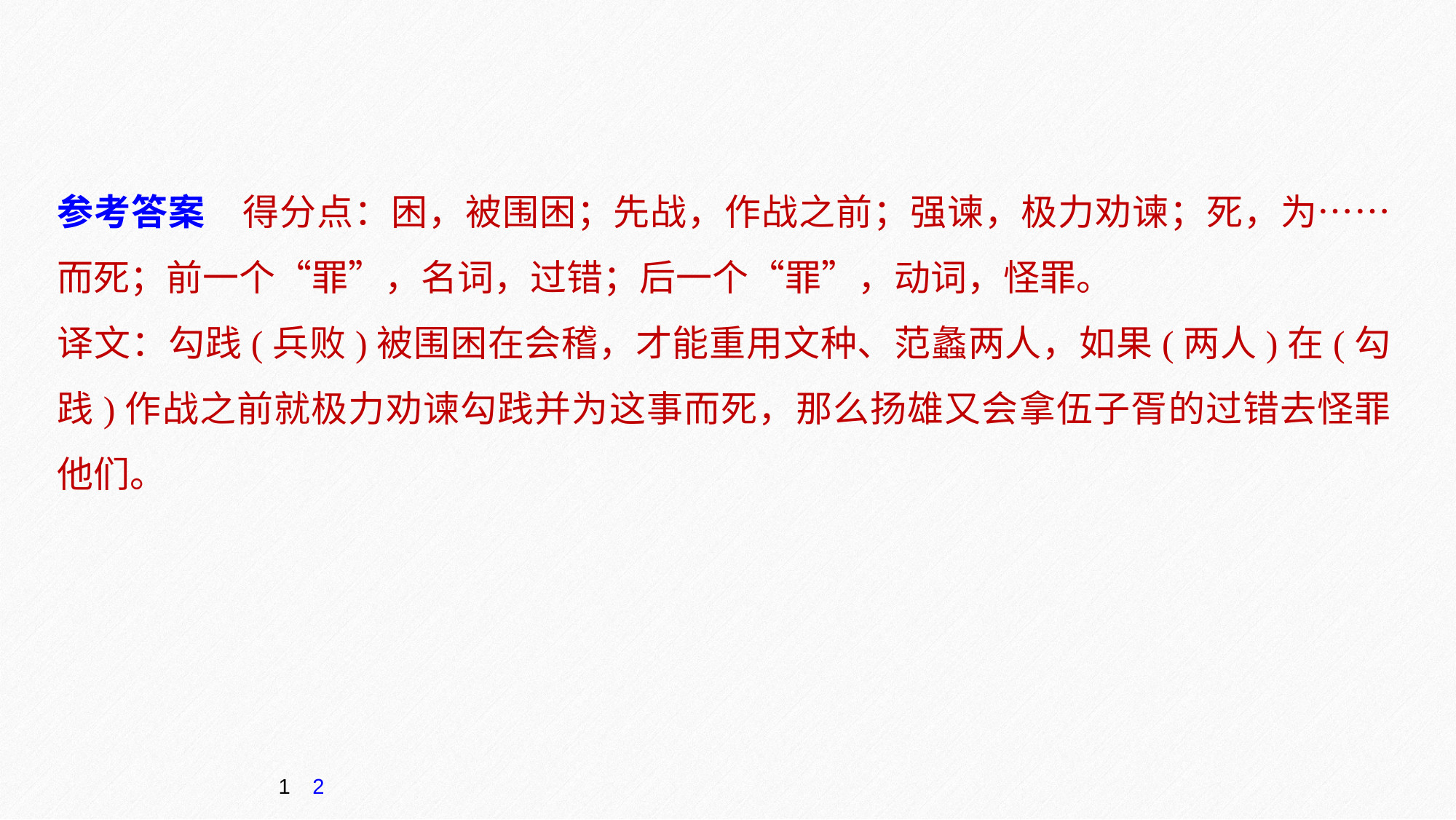

参考答案　得分点：困，被围困；先战，作战之前；强谏，极力劝谏；死，为……而死；前一个“罪”，名词，过错；后一个“罪”，动词，怪罪。
译文：勾践(兵败)被围困在会稽，才能重用文种、范蠡两人，如果(两人)在(勾践)作战之前就极力劝谏勾践并为这事而死，那么扬雄又会拿伍子胥的过错去怪罪他们。
1
2